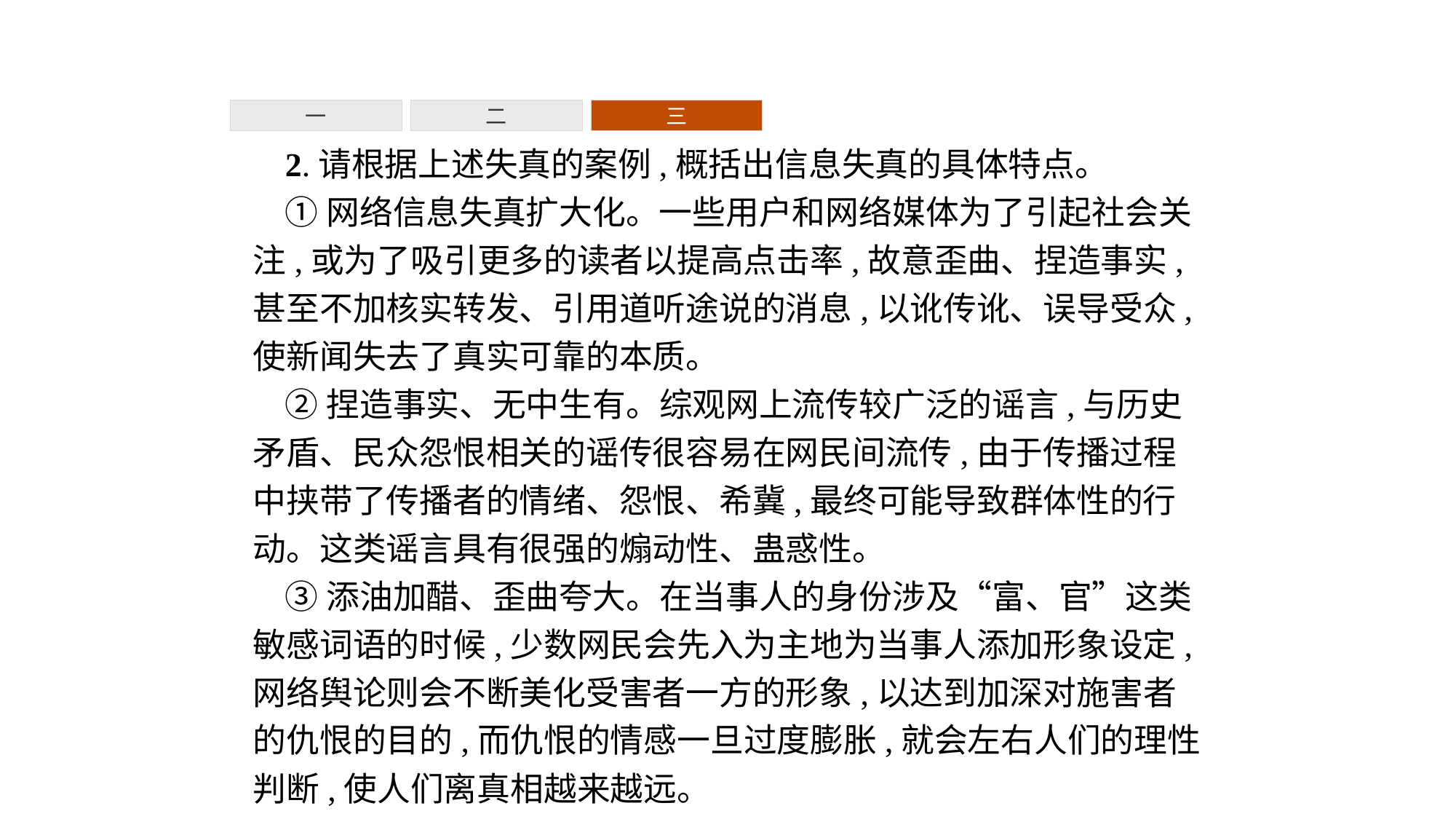

一
二
三
2.请根据上述失真的案例,概括出信息失真的具体特点。
①网络信息失真扩大化。一些用户和网络媒体为了引起社会关注,或为了吸引更多的读者以提高点击率,故意歪曲、捏造事实,甚至不加核实转发、引用道听途说的消息,以讹传讹、误导受众,使新闻失去了真实可靠的本质。
②捏造事实、无中生有。综观网上流传较广泛的谣言,与历史矛盾、民众怨恨相关的谣传很容易在网民间流传,由于传播过程中挟带了传播者的情绪、怨恨、希冀,最终可能导致群体性的行动。这类谣言具有很强的煽动性、蛊惑性。
③添油加醋、歪曲夸大。在当事人的身份涉及“富、官”这类敏感词语的时候,少数网民会先入为主地为当事人添加形象设定,网络舆论则会不断美化受害者一方的形象,以达到加深对施害者的仇恨的目的,而仇恨的情感一旦过度膨胀,就会左右人们的理性判断,使人们离真相越来越远。